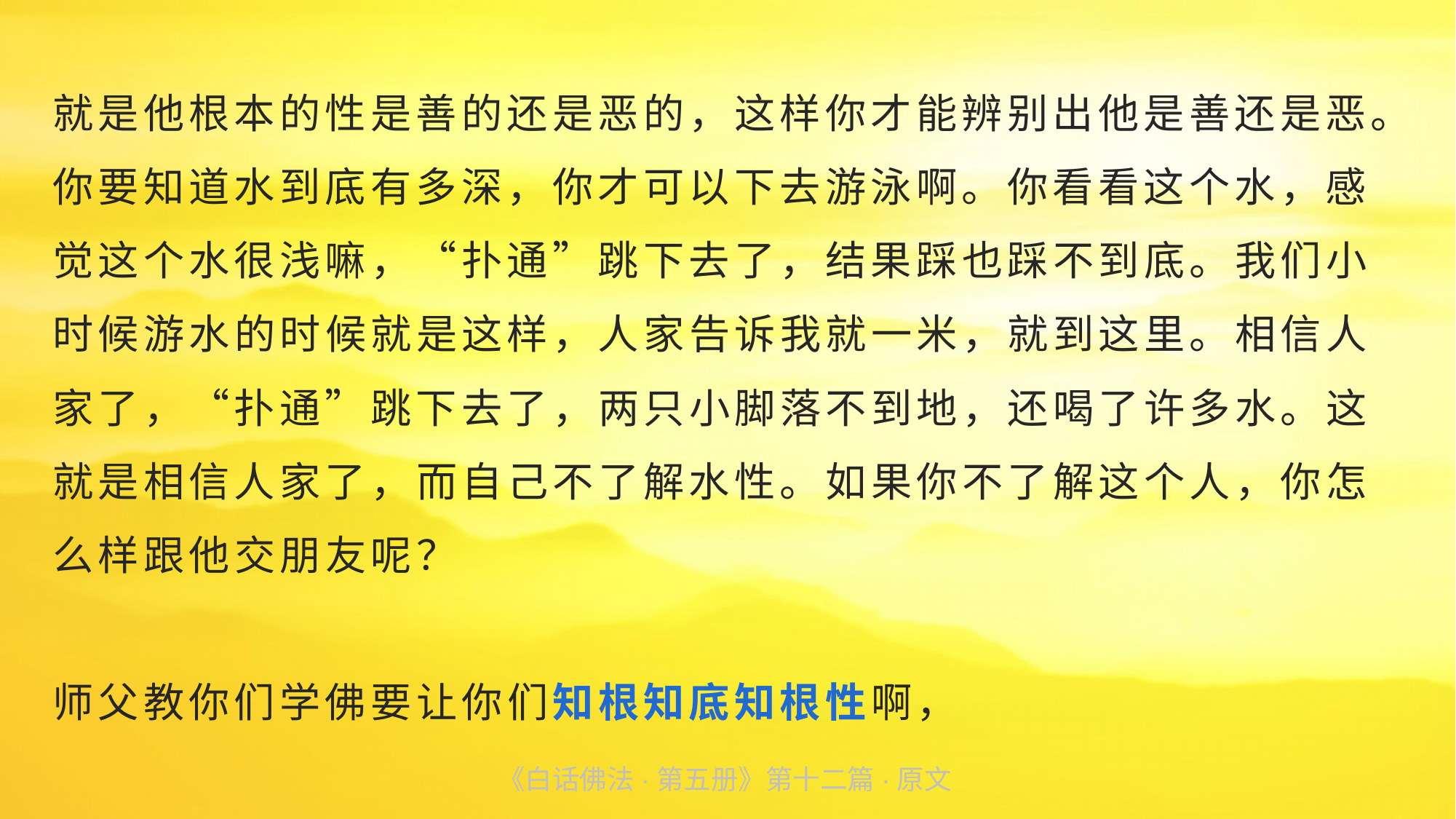

就是他根本的性是善的还是恶的，这样你才能辨别出他是善还是恶。你要知道水到底有多深，你才可以下去游泳啊。你看看这个水，感觉这个水很浅嘛，“扑通”跳下去了，结果踩也踩不到底。我们小时候游水的时候就是这样，人家告诉我就一米，就到这里。相信人家了，“扑通”跳下去了，两只小脚落不到地，还喝了许多水。这就是相信人家了，而自己不了解水性。如果你不了解这个人，你怎么样跟他交朋友呢？

师父教你们学佛要让你们知根知底知根性啊，
《白话佛法·第五册》第十二篇·原文